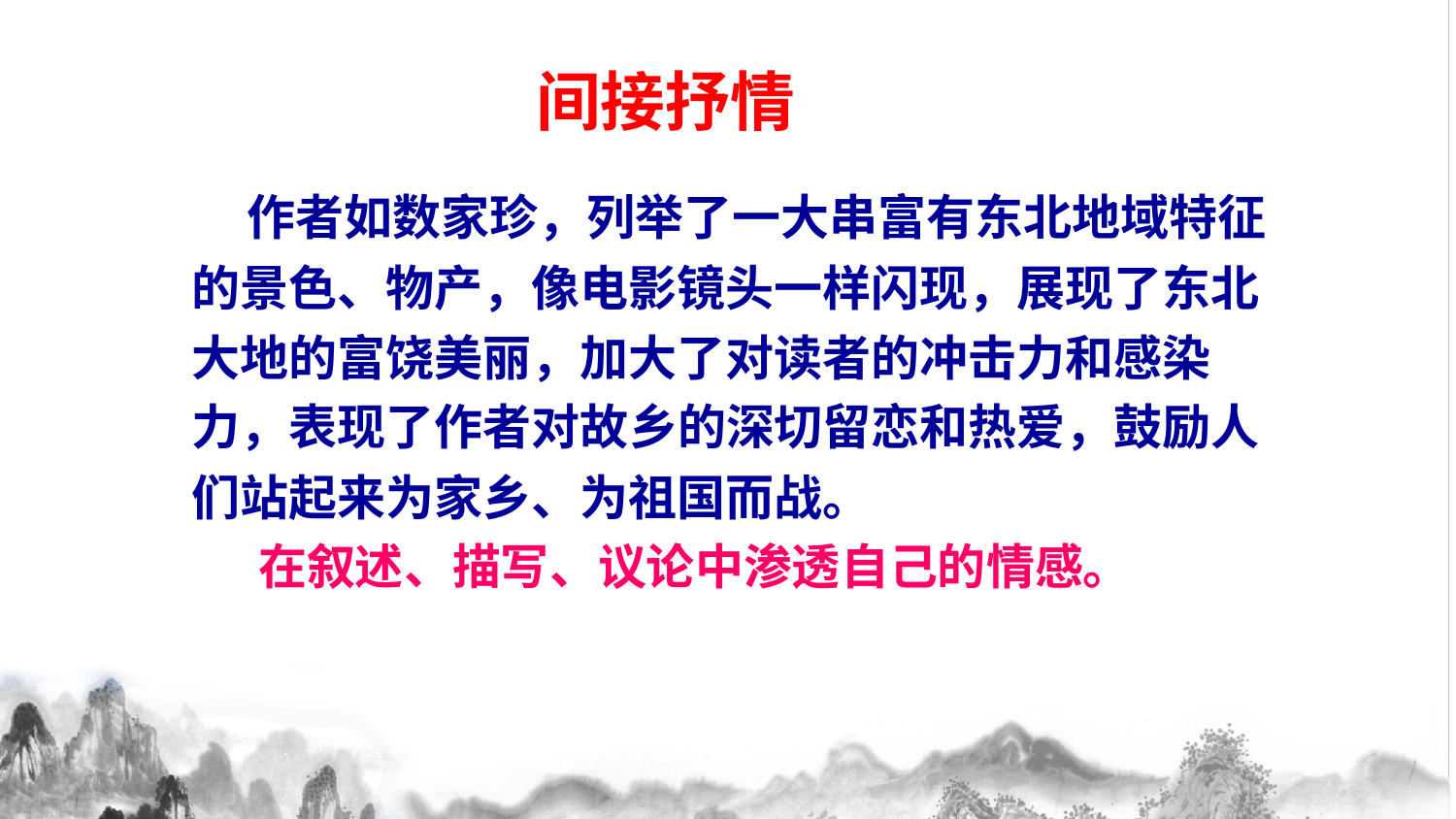

间接抒情
    作者如数家珍，列举了一大串富有东北地域特征的景色、物产，像电影镜头一样闪现，展现了东北大地的富饶美丽，加大了对读者的冲击力和感染力，表现了作者对故乡的深切留恋和热爱，鼓励人们站起来为家乡、为祖国而战。
     在叙述、描写、议论中渗透自己的情感。